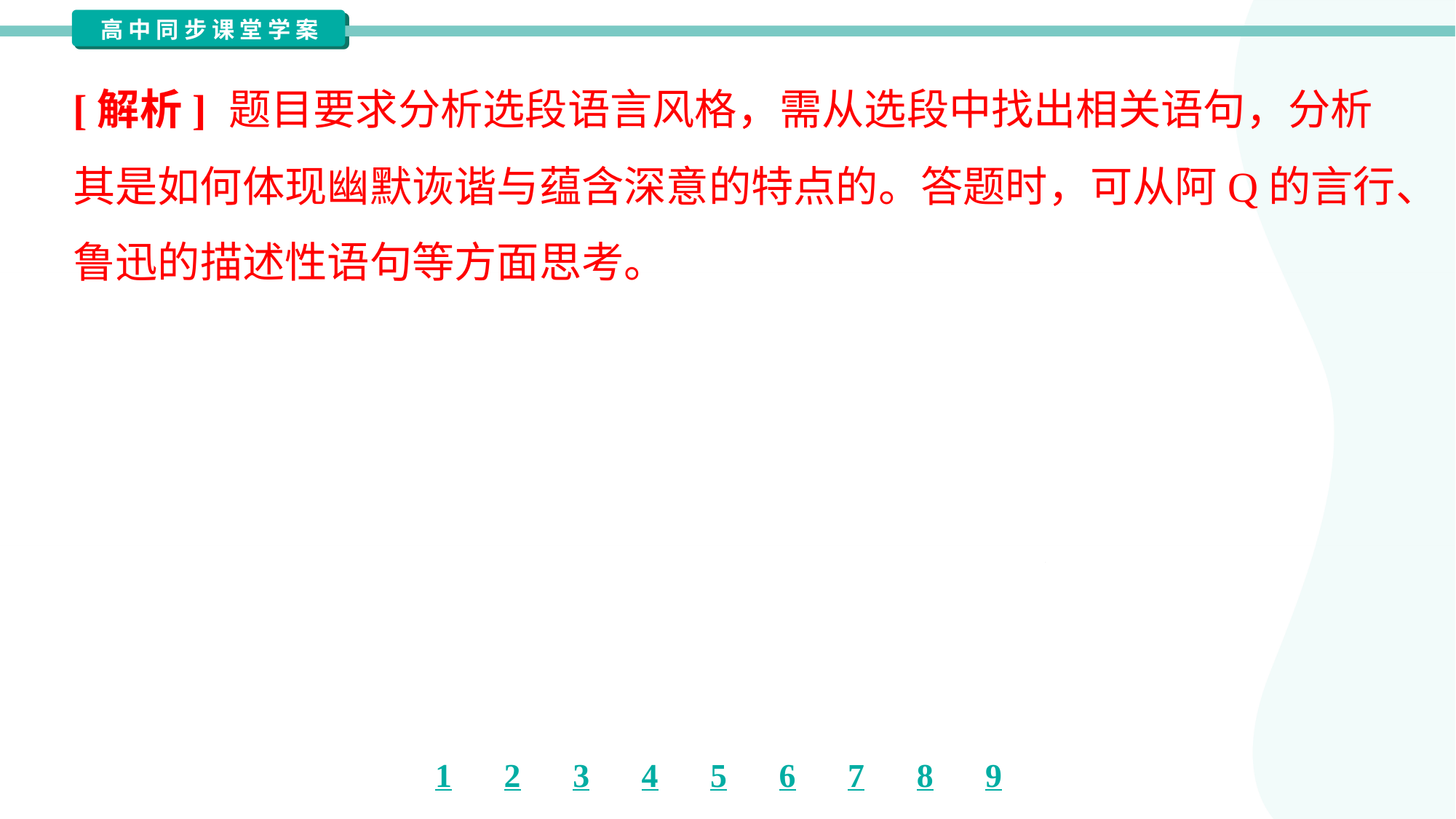

[解析] 题目要求分析选段语言风格，需从选段中找出相关语句，分析
其是如何体现幽默诙谐与蕴含深意的特点的。答题时，可从阿Q的言行、
鲁迅的描述性语句等方面思考。